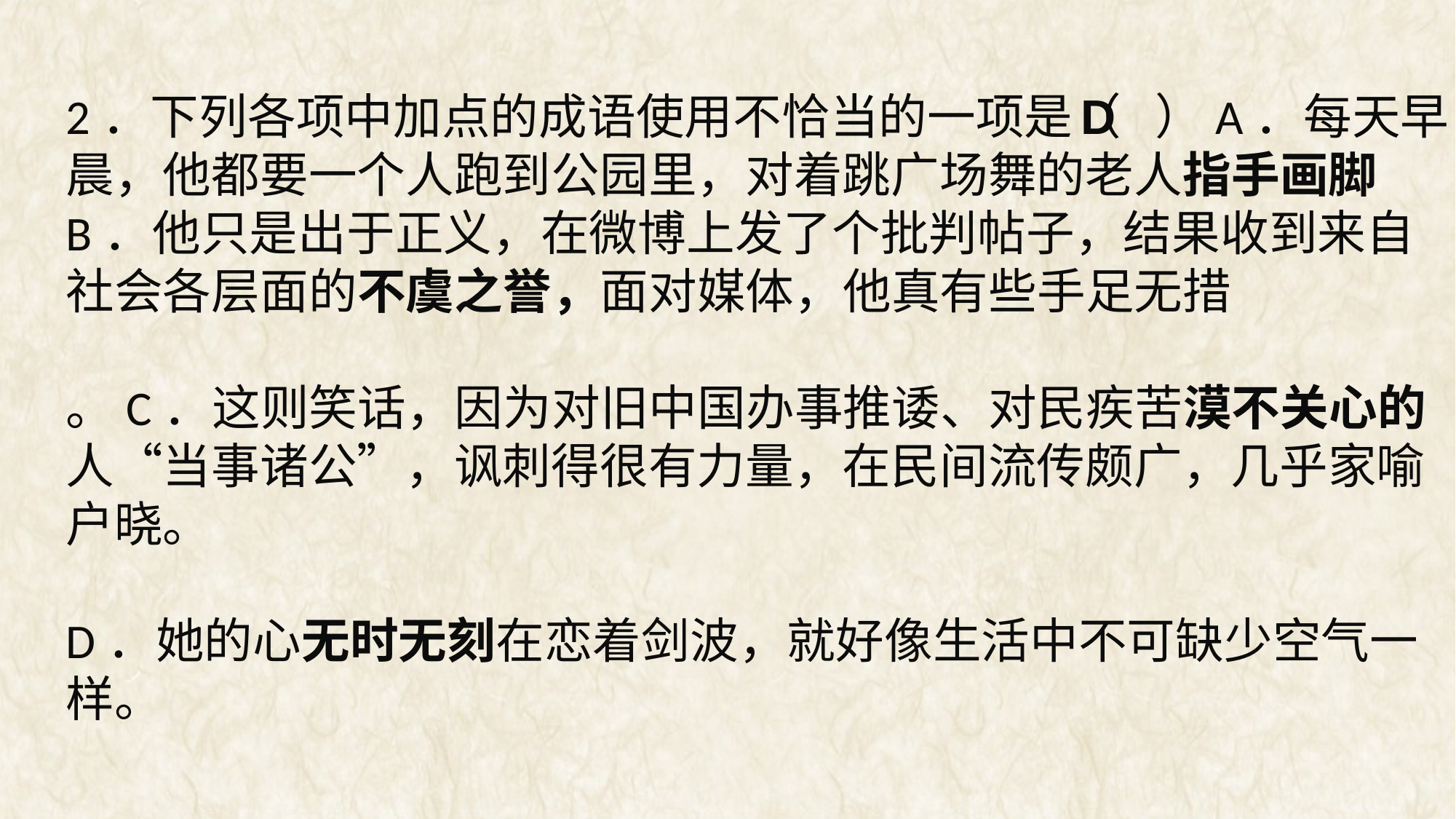

2．下列各项中加点的成语使用不恰当的一项是（   ）A．每天早晨，他都要一个人跑到公园里，对着跳广场舞的老人指手画脚B．他只是出于正义，在微博上发了个批判帖子，结果收到来自社会各层面的不虞之誉，面对媒体，他真有些手足无措

。C．这则笑话，因为对旧中国办事推诿、对民疾苦漠不关心的人“当事诸公”，讽刺得很有力量，在民间流传颇广，几乎家喻户晓。

D．她的心无时无刻在恋着剑波，就好像生活中不可缺少空气一样。

 D